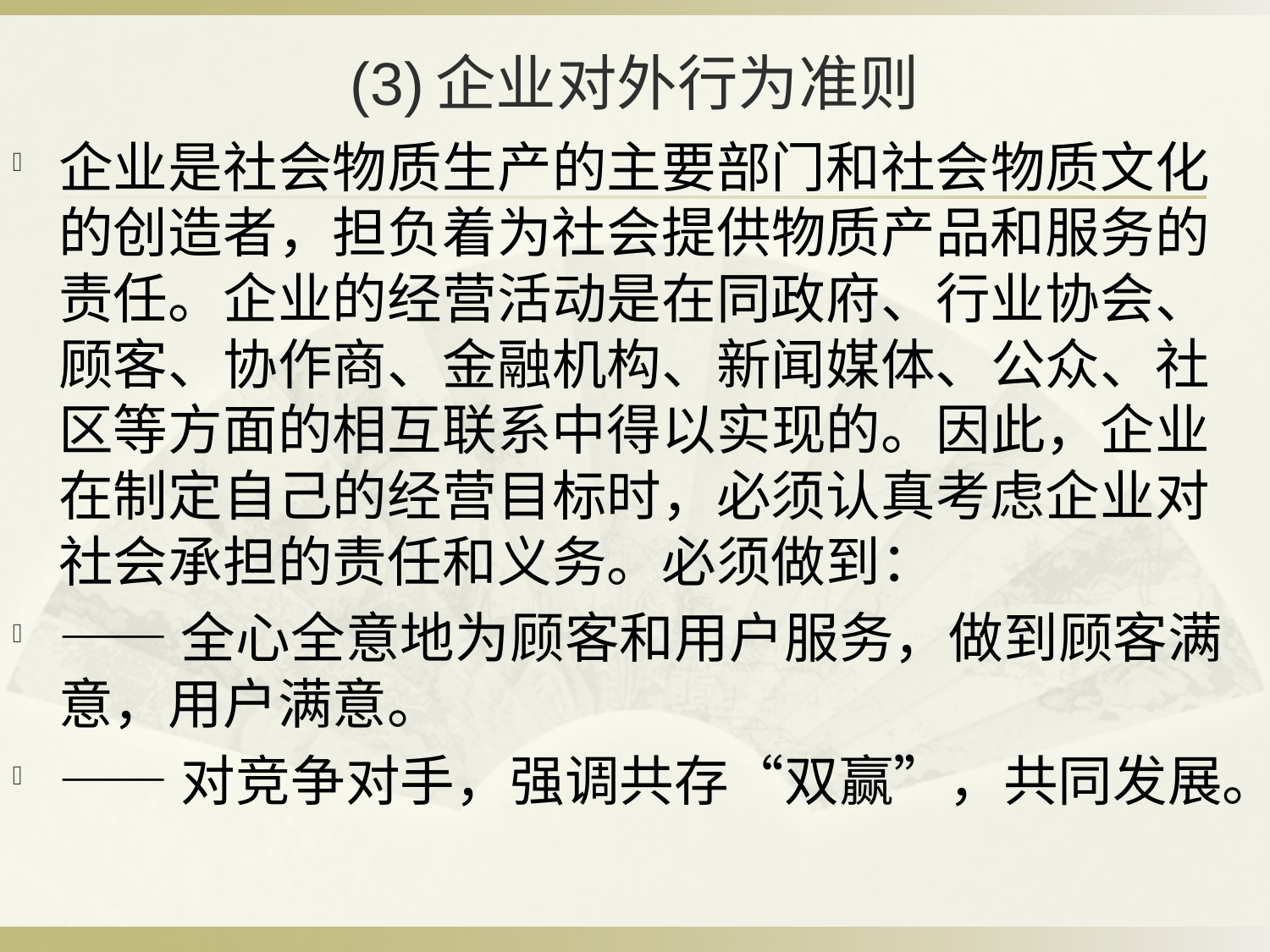

# (3)企业对外行为准则
企业是社会物质生产的主要部门和社会物质文化的创造者，担负着为社会提供物质产品和服务的责任。企业的经营活动是在同政府、行业协会、顾客、协作商、金融机构、新闻媒体、公众、社区等方面的相互联系中得以实现的。因此，企业在制定自己的经营目标时，必须认真考虑企业对社会承担的责任和义务。必须做到：
——全心全意地为顾客和用户服务，做到顾客满意，用户满意。
——对竞争对手，强调共存“双赢”，共同发展。